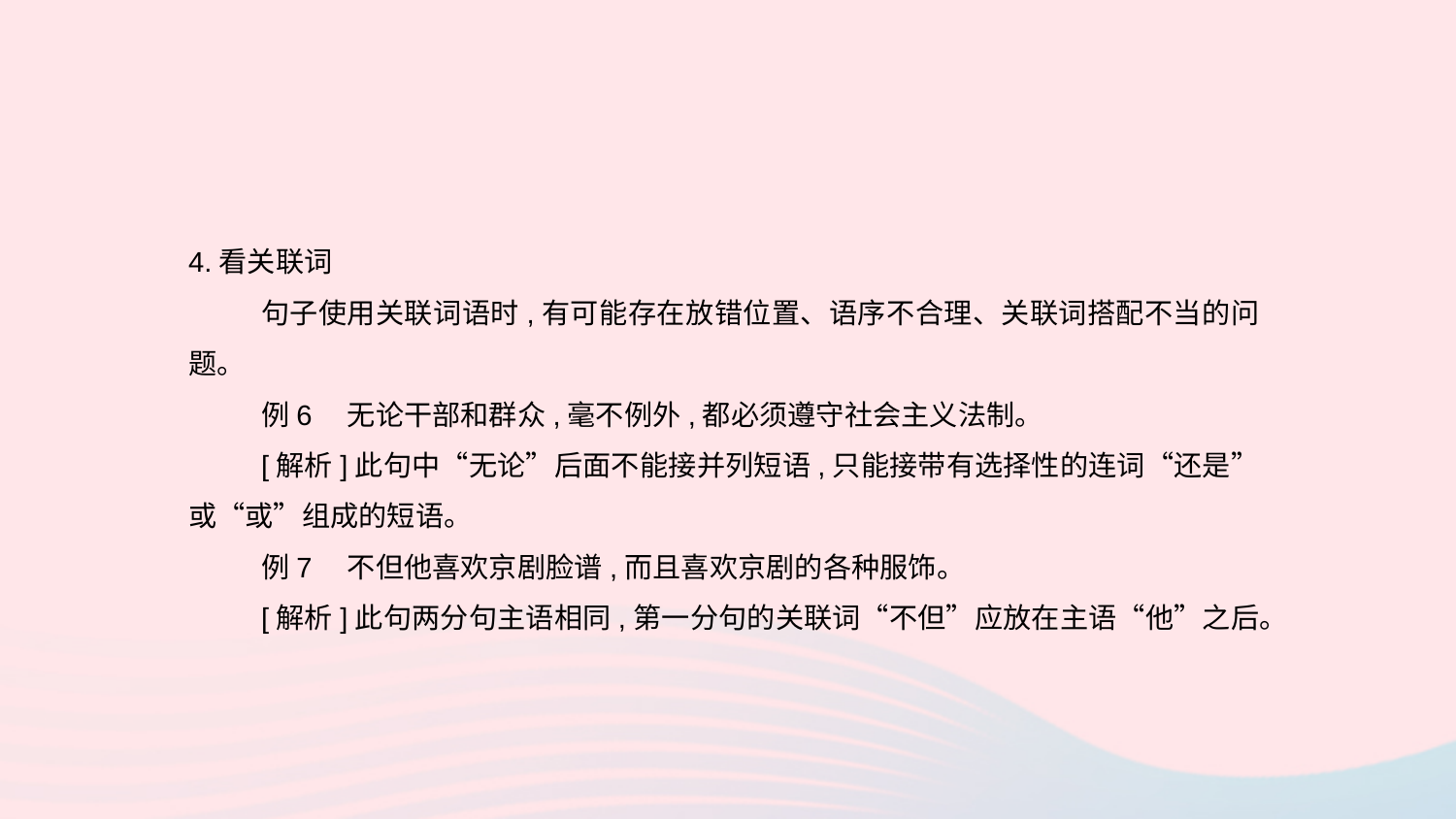

4.看关联词
句子使用关联词语时,有可能存在放错位置、语序不合理、关联词搭配不当的问题。
例6　无论干部和群众,毫不例外,都必须遵守社会主义法制。
[解析]此句中“无论”后面不能接并列短语,只能接带有选择性的连词“还是”或“或”组成的短语。
例7　不但他喜欢京剧脸谱,而且喜欢京剧的各种服饰。
[解析]此句两分句主语相同,第一分句的关联词“不但”应放在主语“他”之后。